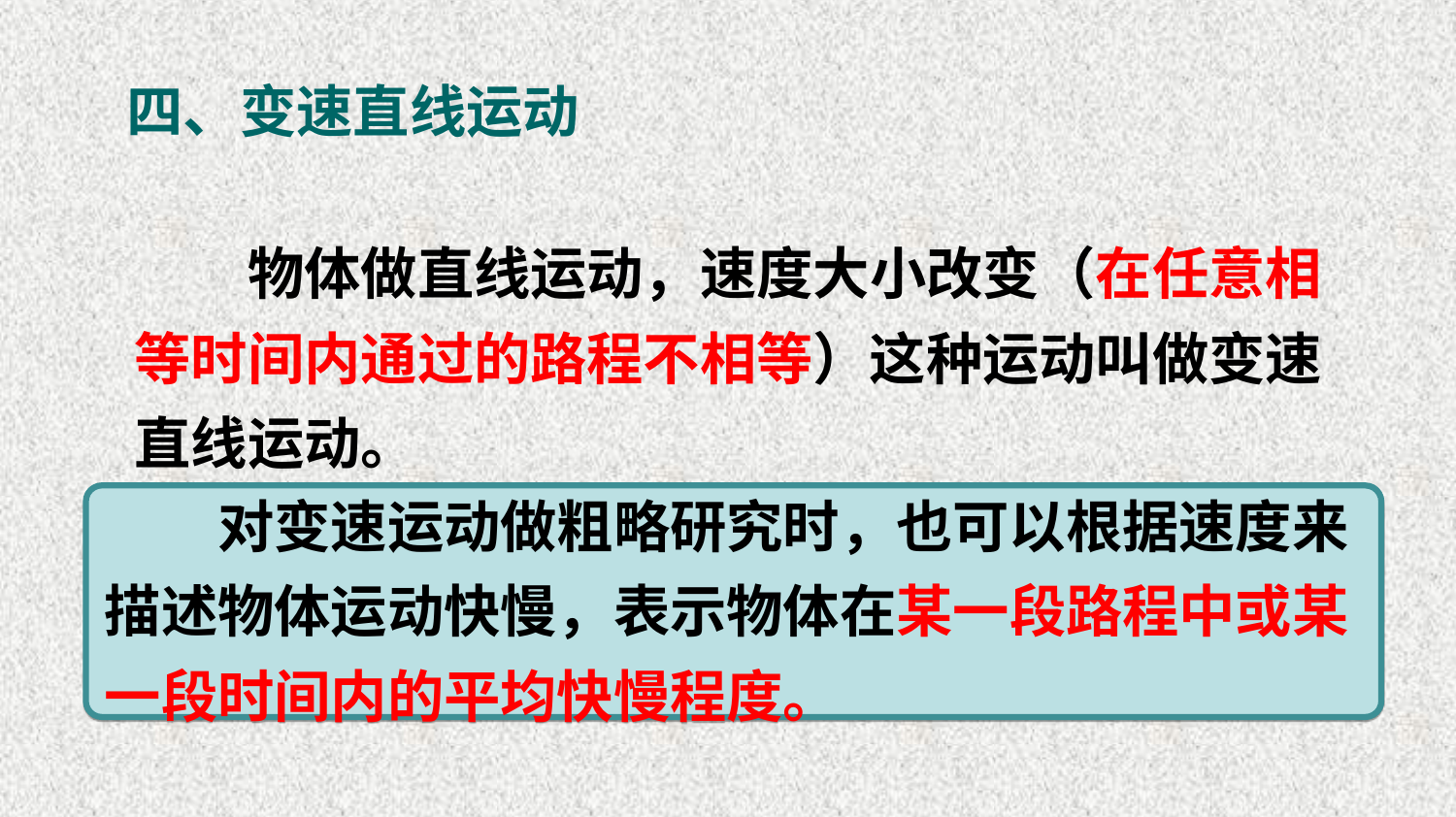

四、变速直线运动
　　物体做直线运动，速度大小改变（在任意相等时间内通过的路程不相等）这种运动叫做变速直线运动。
　　对变速运动做粗略研究时，也可以根据速度来描述物体运动快慢，表示物体在某一段路程中或某一段时间内的平均快慢程度。